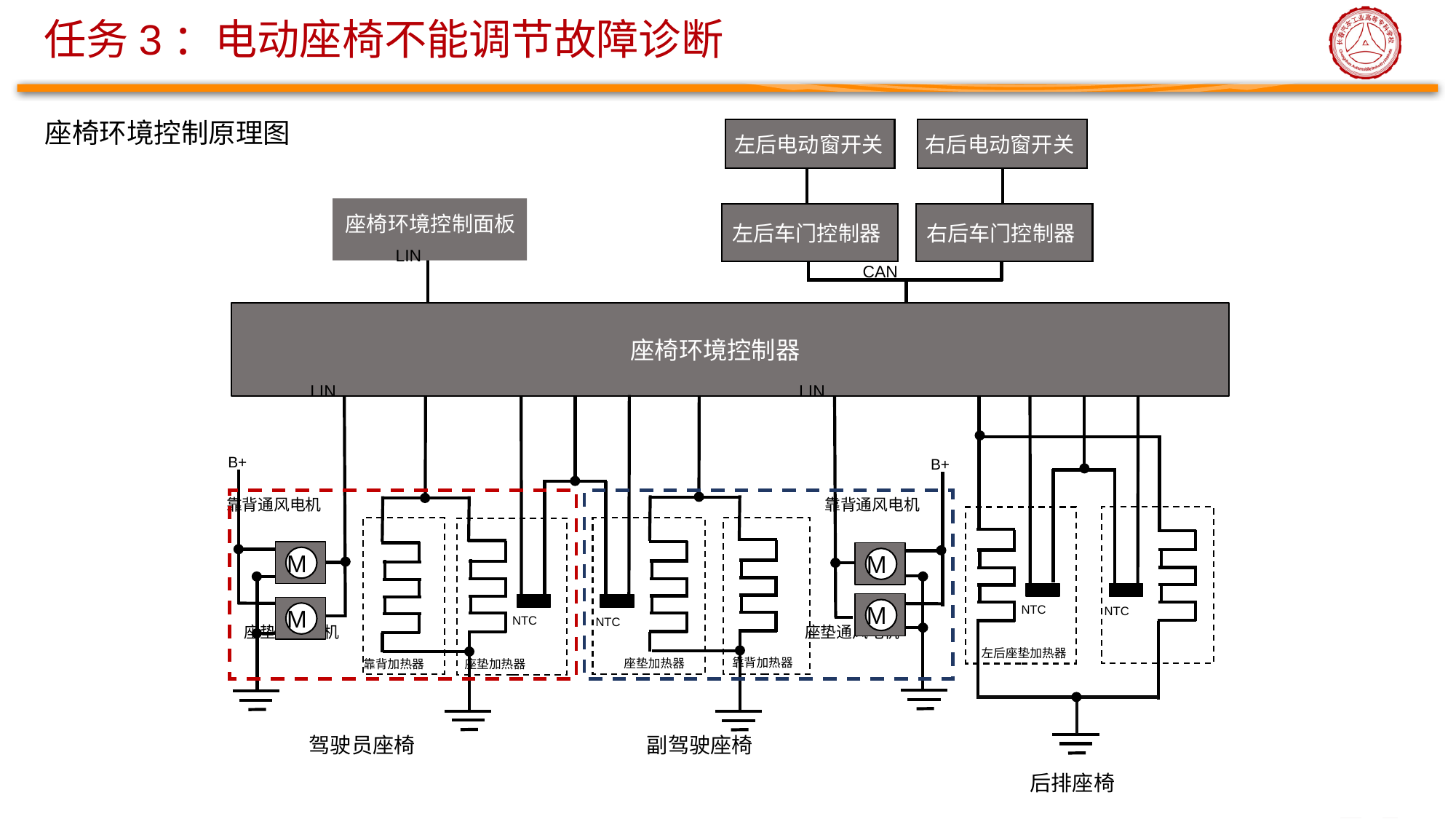

任务3：电动座椅不能调节故障诊断

座椅环境控制原理图

左后电动窗开关
右后电动窗开关
左后电动窗开关
左后电动窗开关

座椅环境控制面板
左后车门控制器
右后车门控制器
左后电动窗开关
左后电动窗开关
LIN
CAN

座椅环境控制器
LIN
LIN

B+
B+

靠背通风电机
靠背通风电机

M

M

M

NTC

M

NTC

NTC

NTC

座垫通风电机
座垫通风电机

左后座垫加热器

靠背加热器

座垫加热器

座垫加热器

靠背加热器

驾驶员座椅                                                 副驾驶座椅
后排座椅